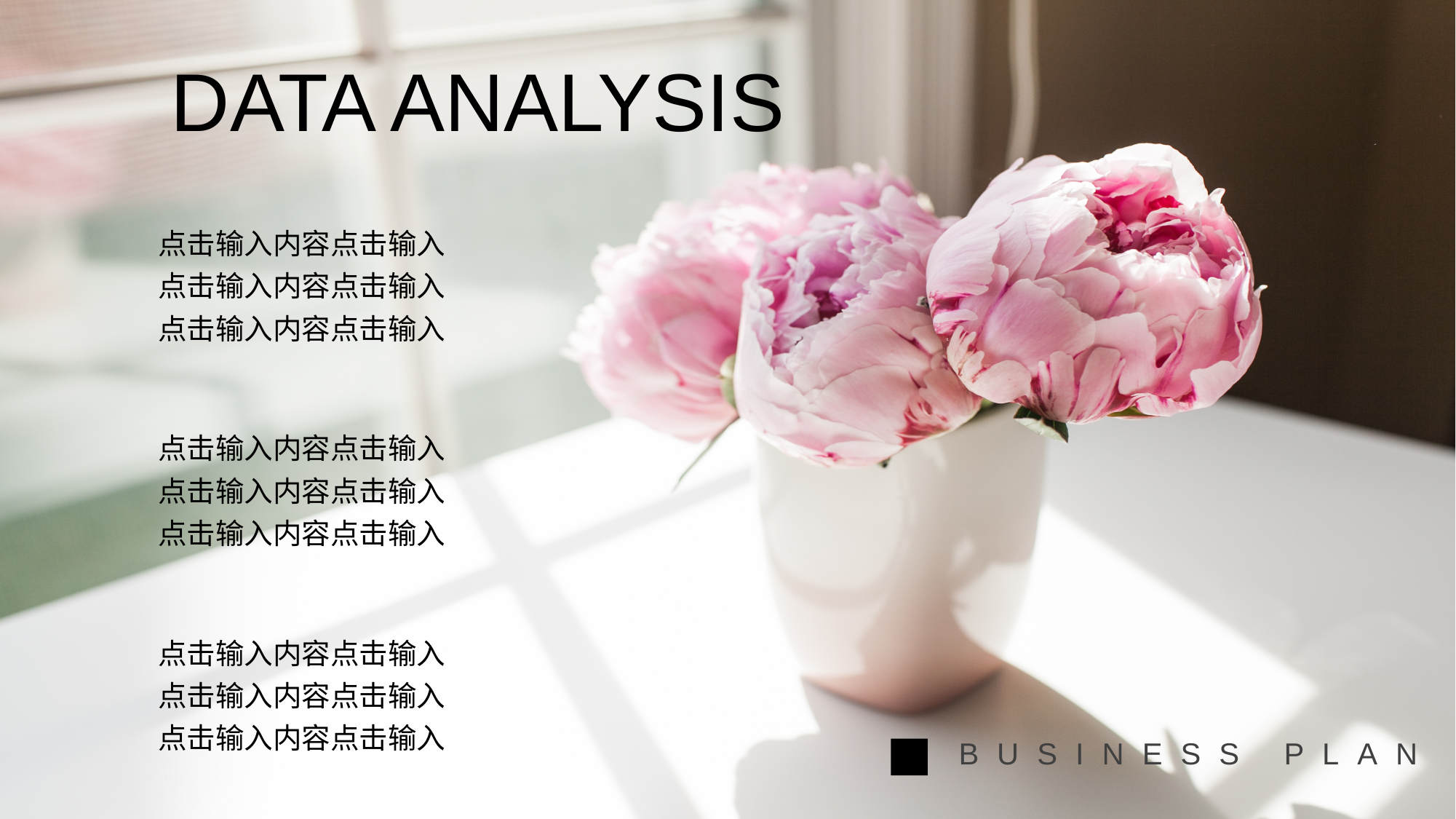

DATA ANALYSIS
点击输入内容点击输入
点击输入内容点击输入
点击输入内容点击输入
点击输入内容点击输入
点击输入内容点击输入
点击输入内容点击输入

BUSINESS PLAN
点击输入内容点击输入
点击输入内容点击输入
点击输入内容点击输入